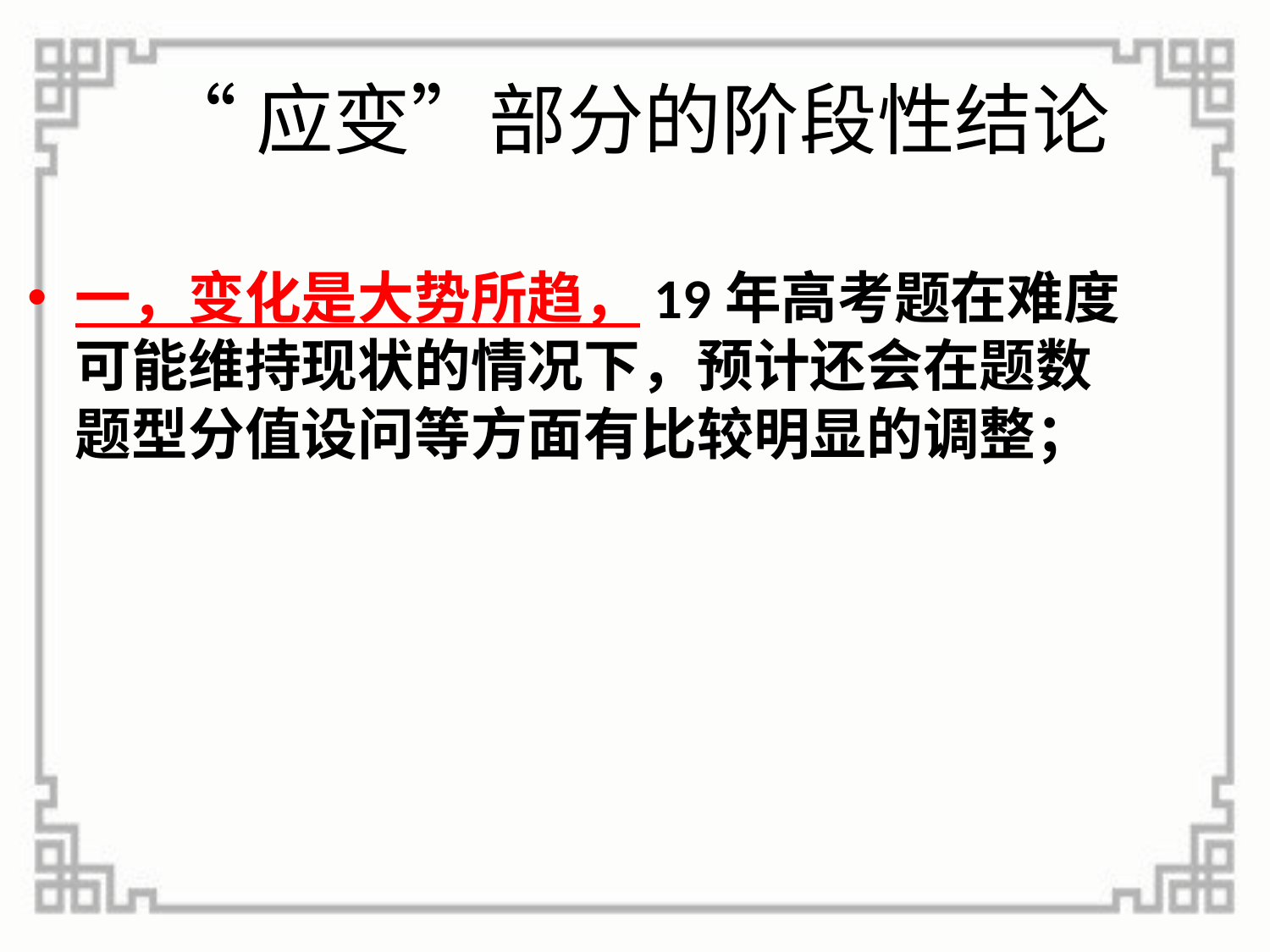

# “应变”部分的阶段性结论
一，变化是大势所趋，19年高考题在难度可能维持现状的情况下，预计还会在题数题型分值设问等方面有比较明显的调整；